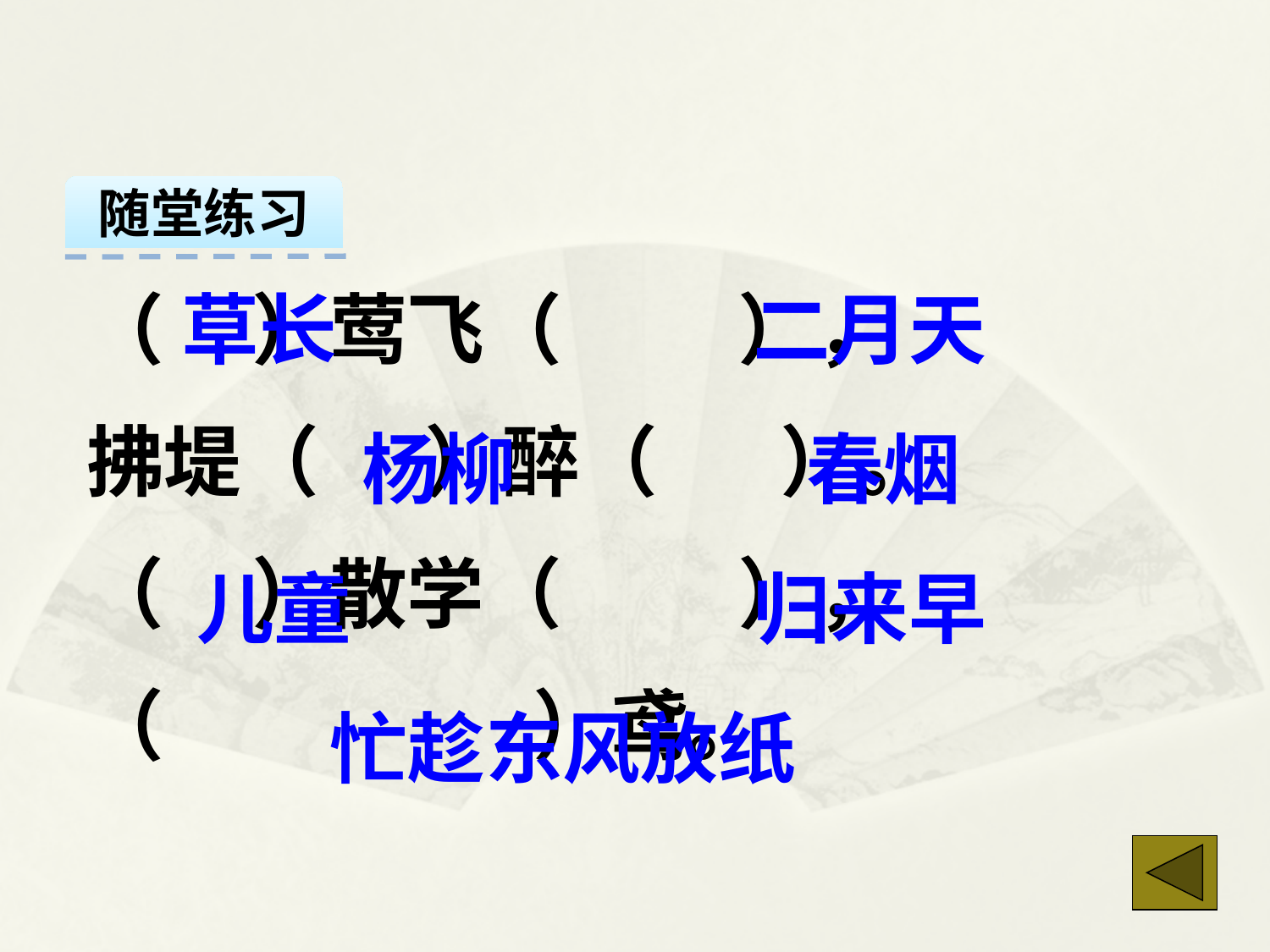

随堂练习

（     ）莺飞（          ），
拂堤（      ）醉（       ）。
（     ）散学（          ），
（                     ）鸢。
草长
二月天
杨柳
春烟
 儿童
归来早
忙趁东风放纸